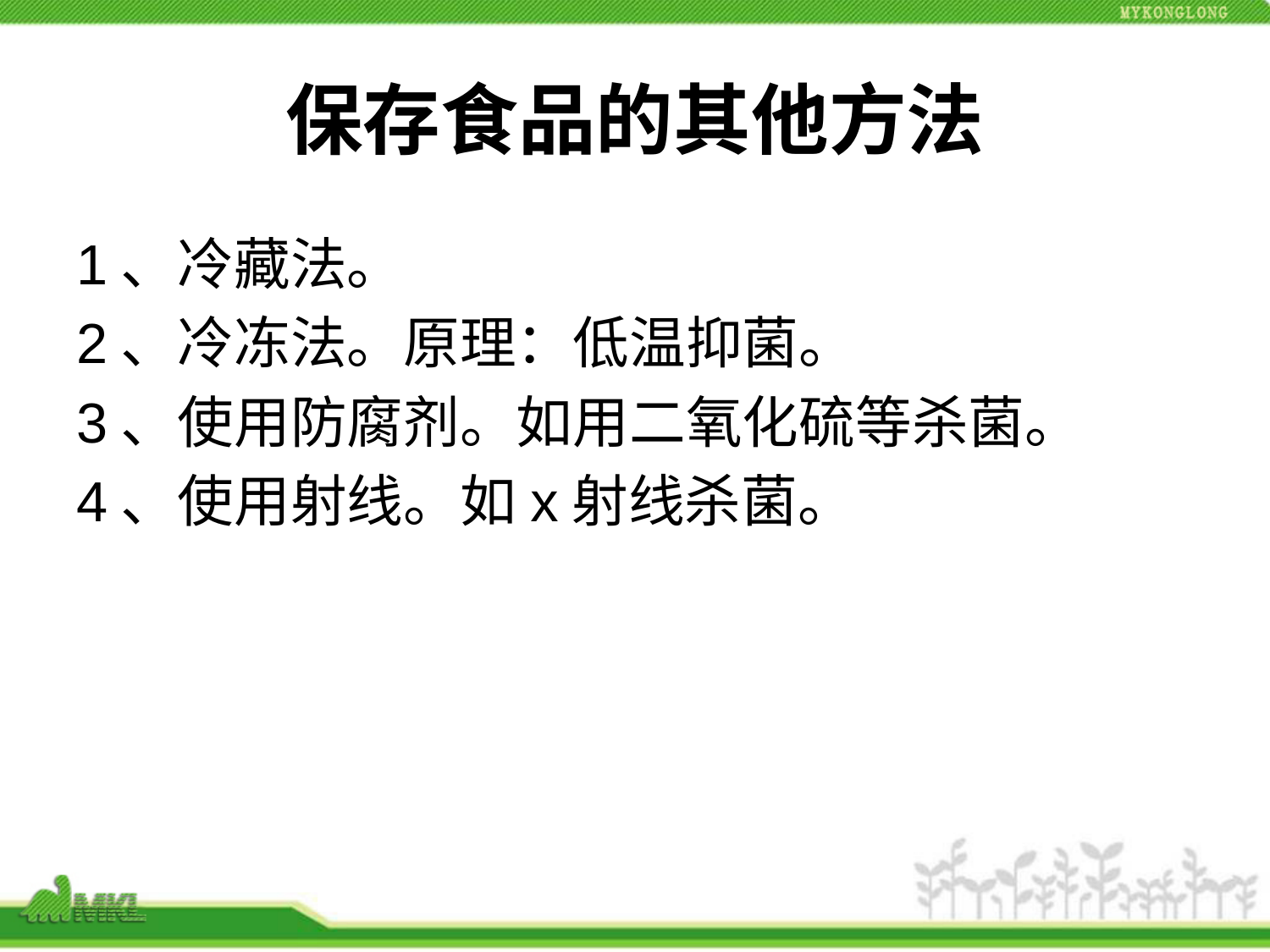

# 保存食品的其他方法
1、冷藏法。
2、冷冻法。原理：低温抑菌。
3、使用防腐剂。如用二氧化硫等杀菌。
4、使用射线。如x射线杀菌。